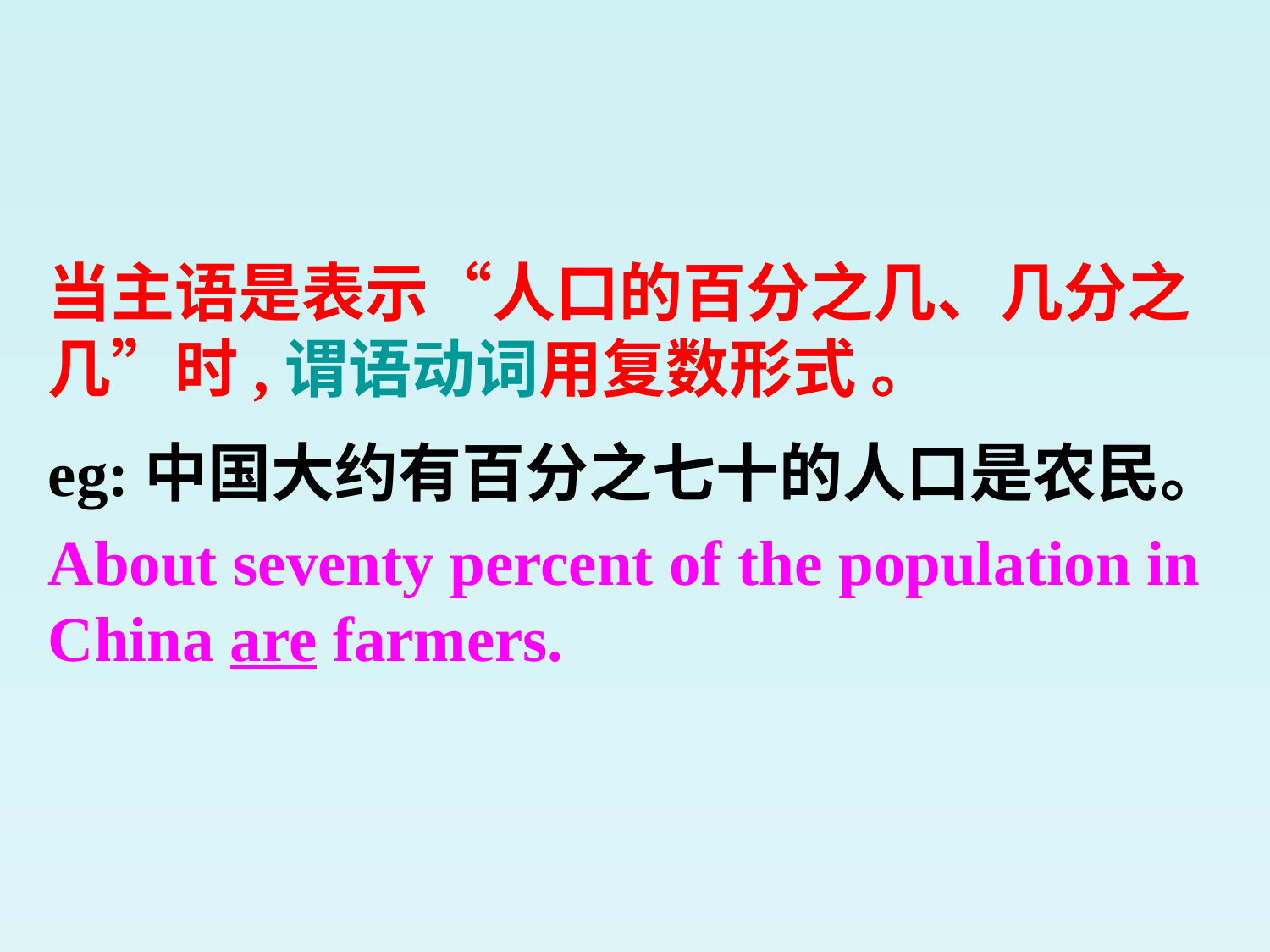

当主语是表示“人口的百分之几、几分之几”时,谓语动词用复数形式 。
eg:中国大约有百分之七十的人口是农民。
About seventy percent of the population in China are farmers.